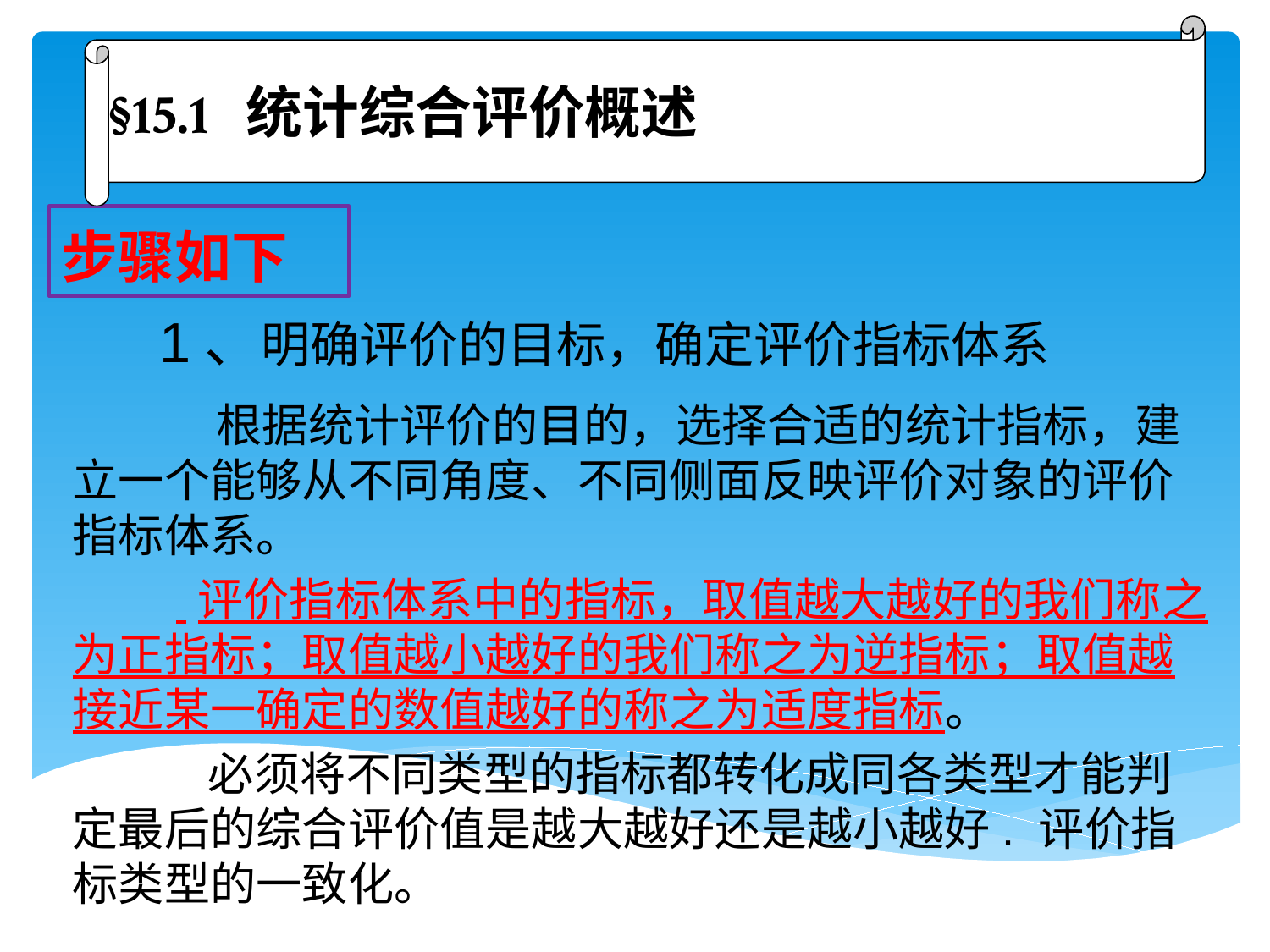

§15.1  统计综合评价概述
步骤如下
# 1、明确评价的目标，确定评价指标体系
            根据统计评价的目的，选择合适的统计指标，建立一个能够从不同角度、不同侧面反映评价对象的评价指标体系。
           评价指标体系中的指标，取值越大越好的我们称之为正指标；取值越小越好的我们称之为逆指标；取值越接近某一确定的数值越好的称之为适度指标。
            必须将不同类型的指标都转化成同各类型才能判定最后的综合评价值是越大越好还是越小越好. 评价指标类型的一致化。